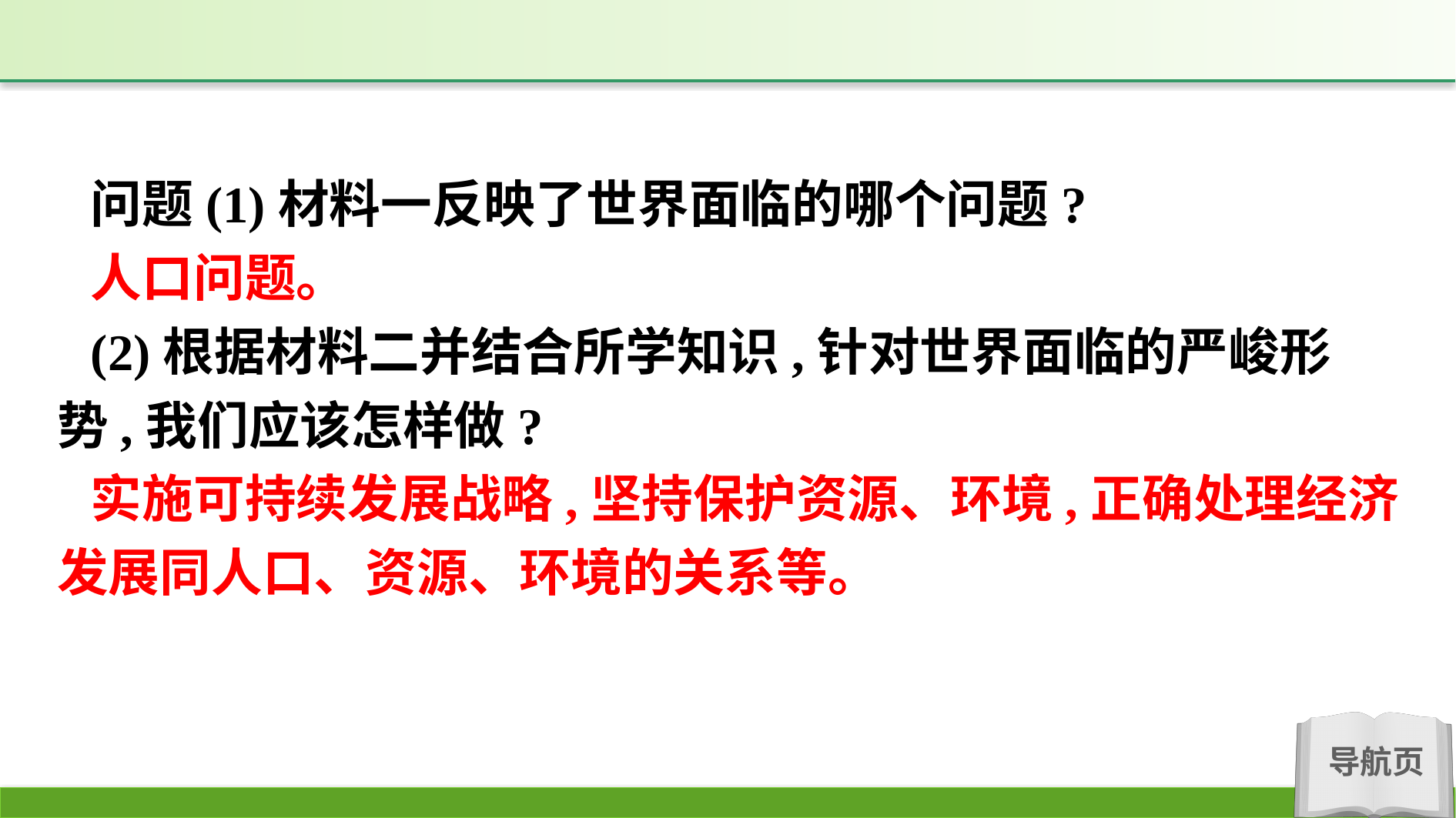

问题(1)材料一反映了世界面临的哪个问题?
人口问题。
(2)根据材料二并结合所学知识,针对世界面临的严峻形势,我们应该怎样做?
实施可持续发展战略,坚持保护资源、环境,正确处理经济发展同人口、资源、环境的关系等。